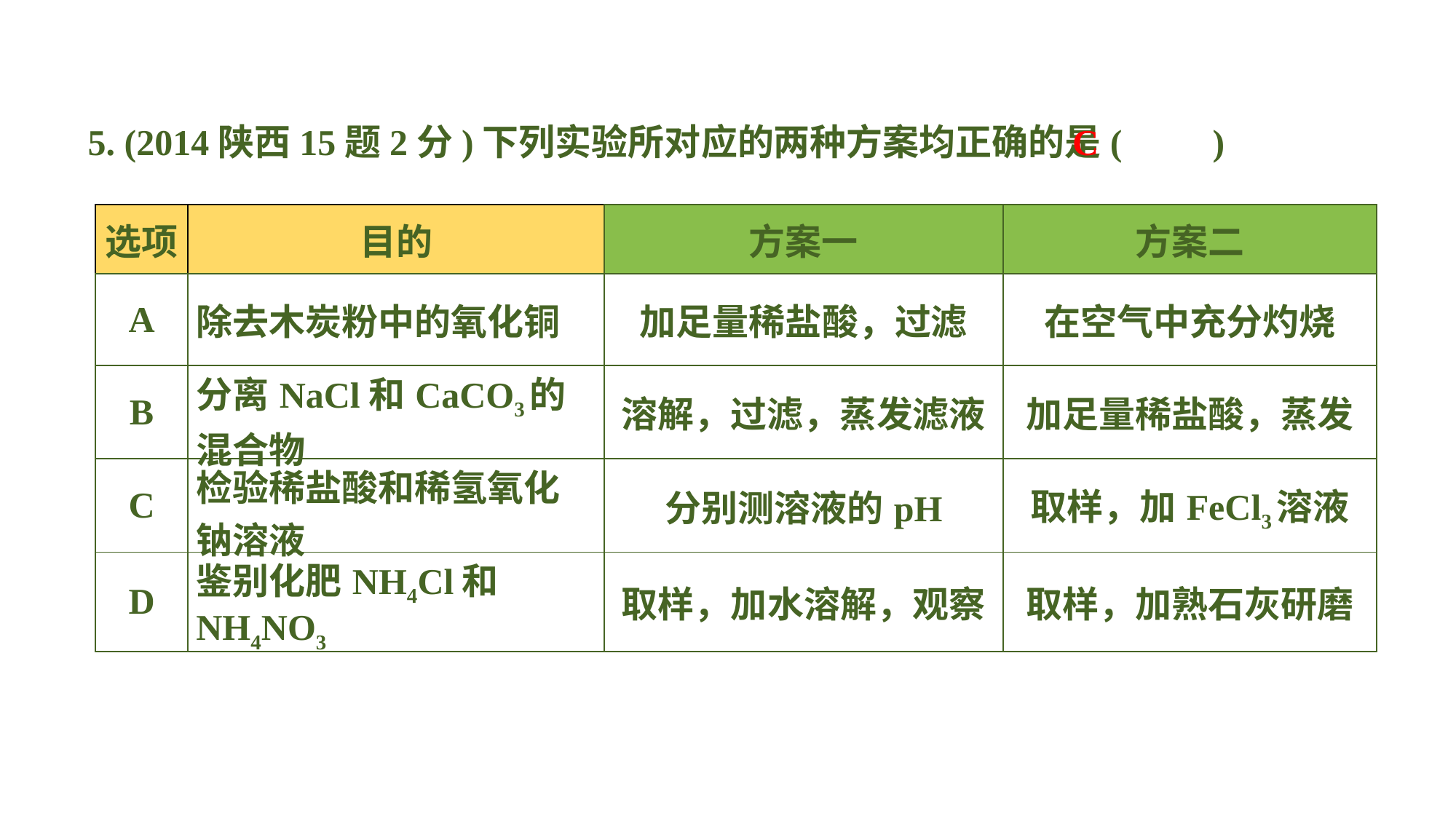

5. (2014陕西15题2分)下列实验所对应的两种方案均正确的是(　　)
C
| 选项 | 目的 | 方案一 | 方案二 |
| --- | --- | --- | --- |
| A | 除去木炭粉中的氧化铜 | 加足量稀盐酸，过滤 | 在空气中充分灼烧 |
| B | 分离NaCl和CaCO3的混合物 | 溶解，过滤，蒸发滤液 | 加足量稀盐酸，蒸发 |
| C | 检验稀盐酸和稀氢氧化钠溶液 | 分别测溶液的pH | 取样，加FeCl3溶液 |
| D | 鉴别化肥NH4Cl和NH4NO3 | 取样，加水溶解，观察 | 取样，加熟石灰研磨 |